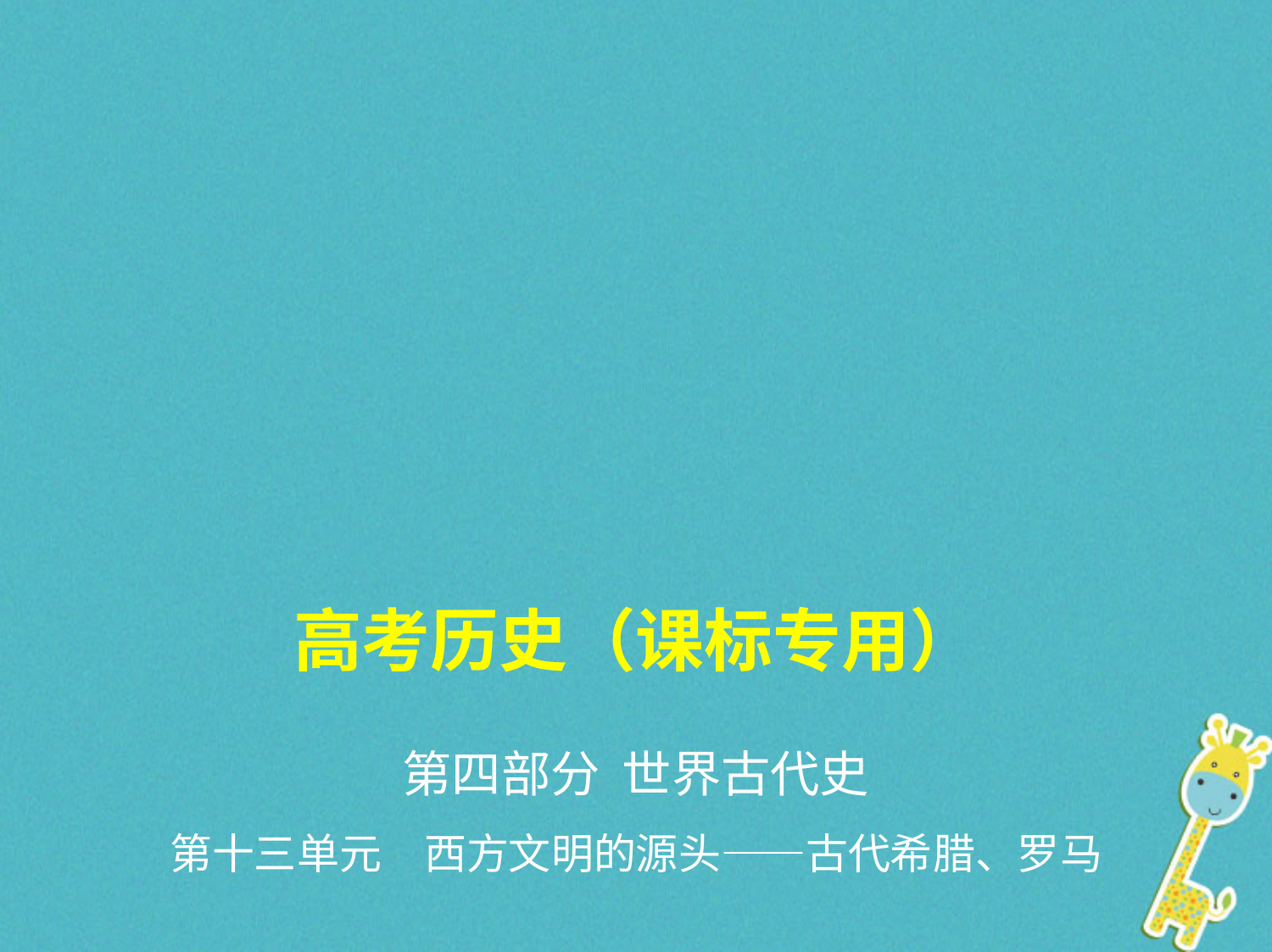

高考历史（课标专用）
第四部分  世界古代史
第十三单元　西方文明的源头——古代希腊、罗马